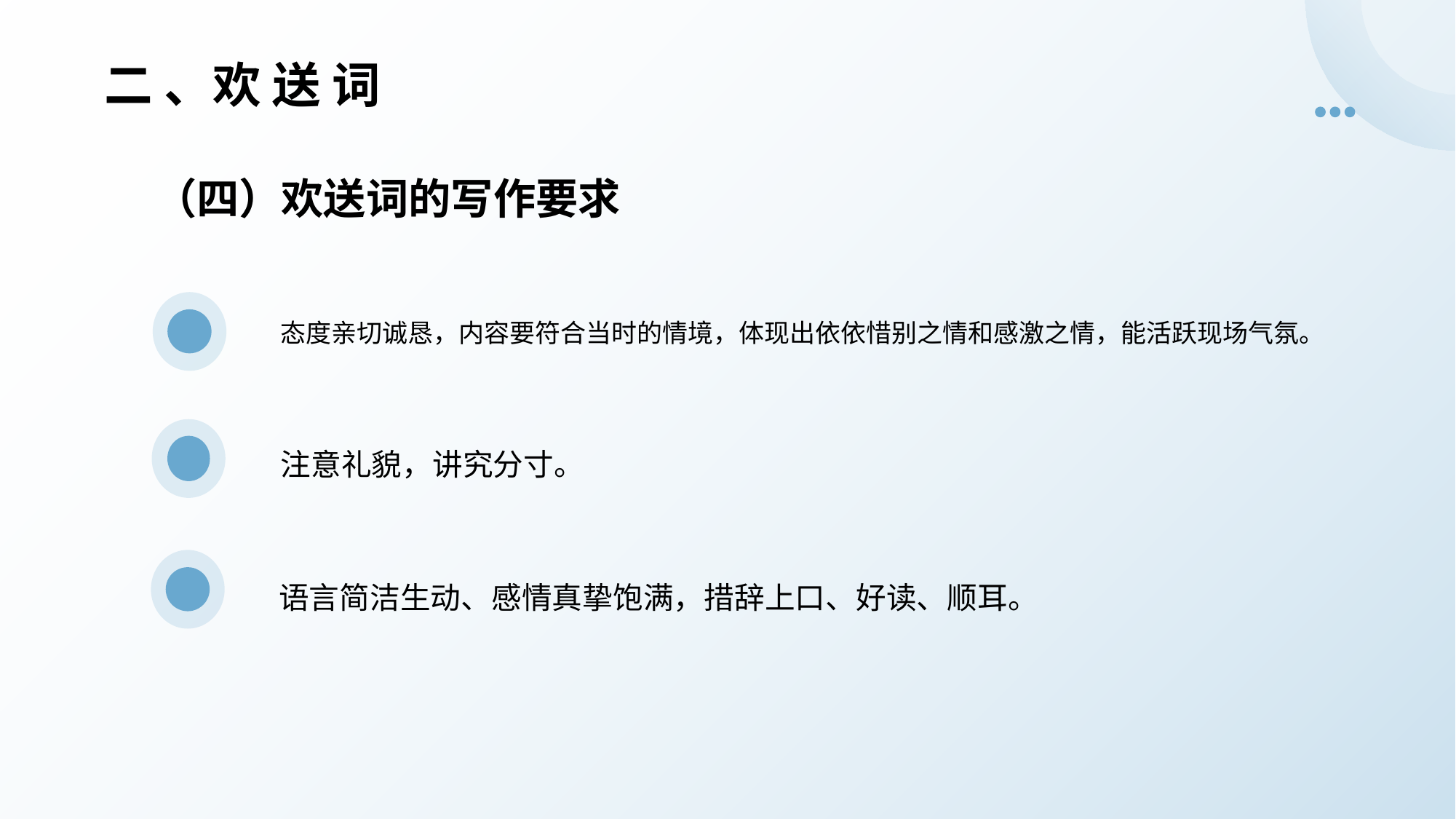

二 、欢 送 词
（四）欢送词的写作要求

态度亲切诚恳，内容要符合当时的情境，体现出依依惜别之情和感激之情，能活跃现场气氛。

注意礼貌，讲究分寸。

语言简洁生动、感情真挚饱满，措辞上口、好读、顺耳。